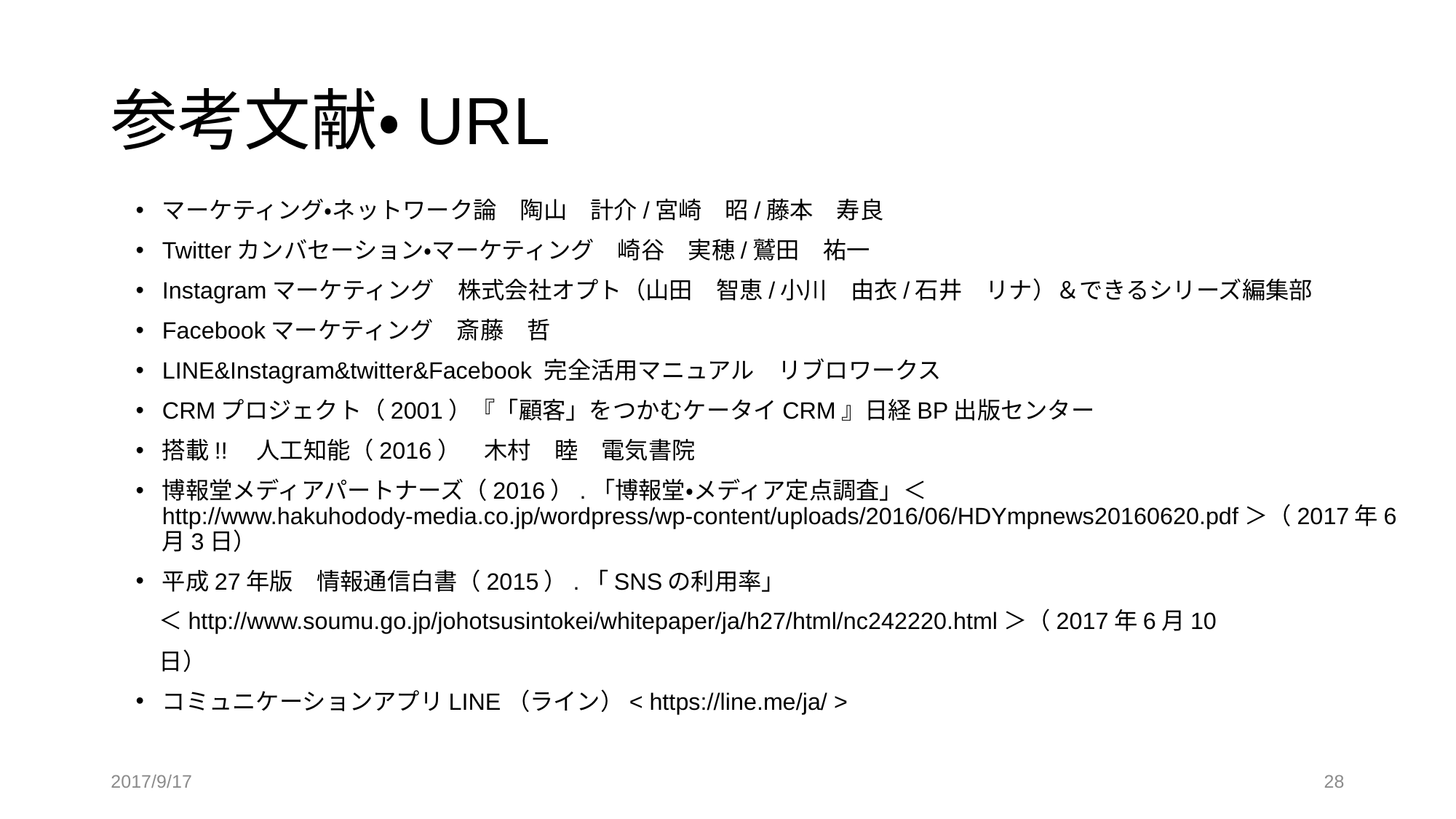

# 参考文献・URL
マーケティング・ネットワーク論　陶山　計介/宮崎　昭/藤本　寿良
Twitterカンバセーション・マーケティング　崎谷　実穂/鷲田　祐一
Instagramマーケティング　株式会社オプト（山田　智恵/小川　由衣/石井　リナ）＆できるシリーズ編集部
Facebookマーケティング　斎藤　哲
LINE&Instagram&twitter&Facebook 完全活用マニュアル　リブロワークス
CRMプロジェクト（2001）『「顧客」をつかむケータイCRM』日経BP出版センター
搭載!!　人工知能（2016）　木村　睦　電気書院
博報堂メディアパートナーズ（2016）.「博報堂・メディア定点調査」＜ http://www.hakuhodody-media.co.jp/wordpress/wp-content/uploads/2016/06/HDYmpnews20160620.pdf＞（2017年6月3日）
平成27年版　情報通信白書（2015）.「SNSの利用率」
　＜http://www.soumu.go.jp/johotsusintokei/whitepaper/ja/h27/html/nc242220.html＞（2017年6月10
　日）
コミュニケーションアプリLINE（ライン）< https://line.me/ja/ >
2017/9/17
28